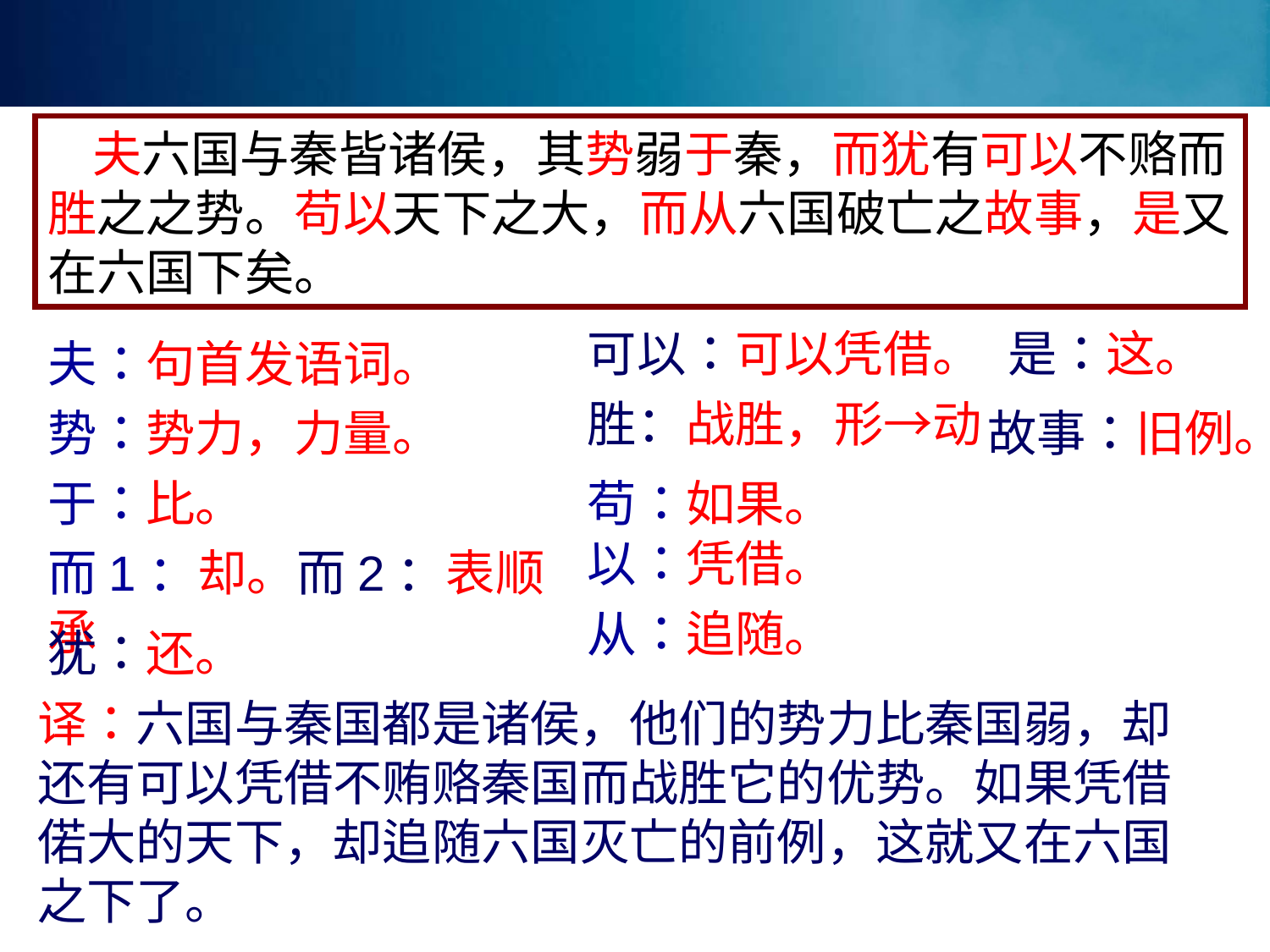

夫六国与秦皆诸侯，其势弱于秦，而犹有可以不赂而胜之之势。苟以天下之大，而从六国破亡之故事，是又在六国下矣。
可以：可以凭借。
是：这。
夫：句首发语词。
胜：战胜，形→动
势：势力，力量。
故事：旧例。
苟：如果。
于：比。
以：凭借。
而1：却。而2：表顺承
从：追随。
犹：还。
译：六国与秦国都是诸侯，他们的势力比秦国弱，却还有可以凭借不贿赂秦国而战胜它的优势。如果凭借偌大的天下，却追随六国灭亡的前例，这就又在六国之下了。